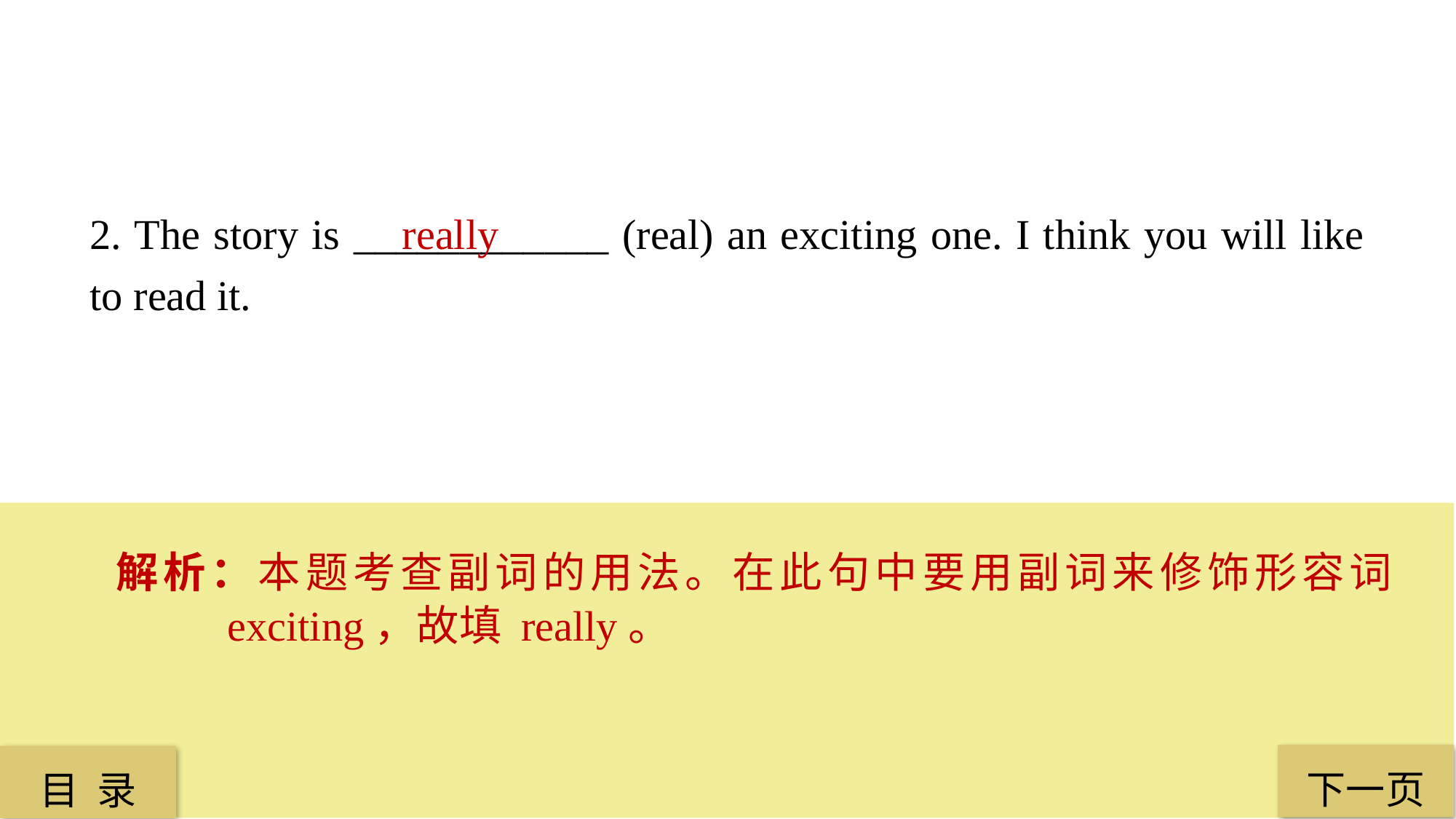

2. The story is ____________ (real) an exciting one. I think you will like to read it.
really
解析：本题考查副词的用法。在此句中要用副词来修饰形容词 exciting，故填 really。